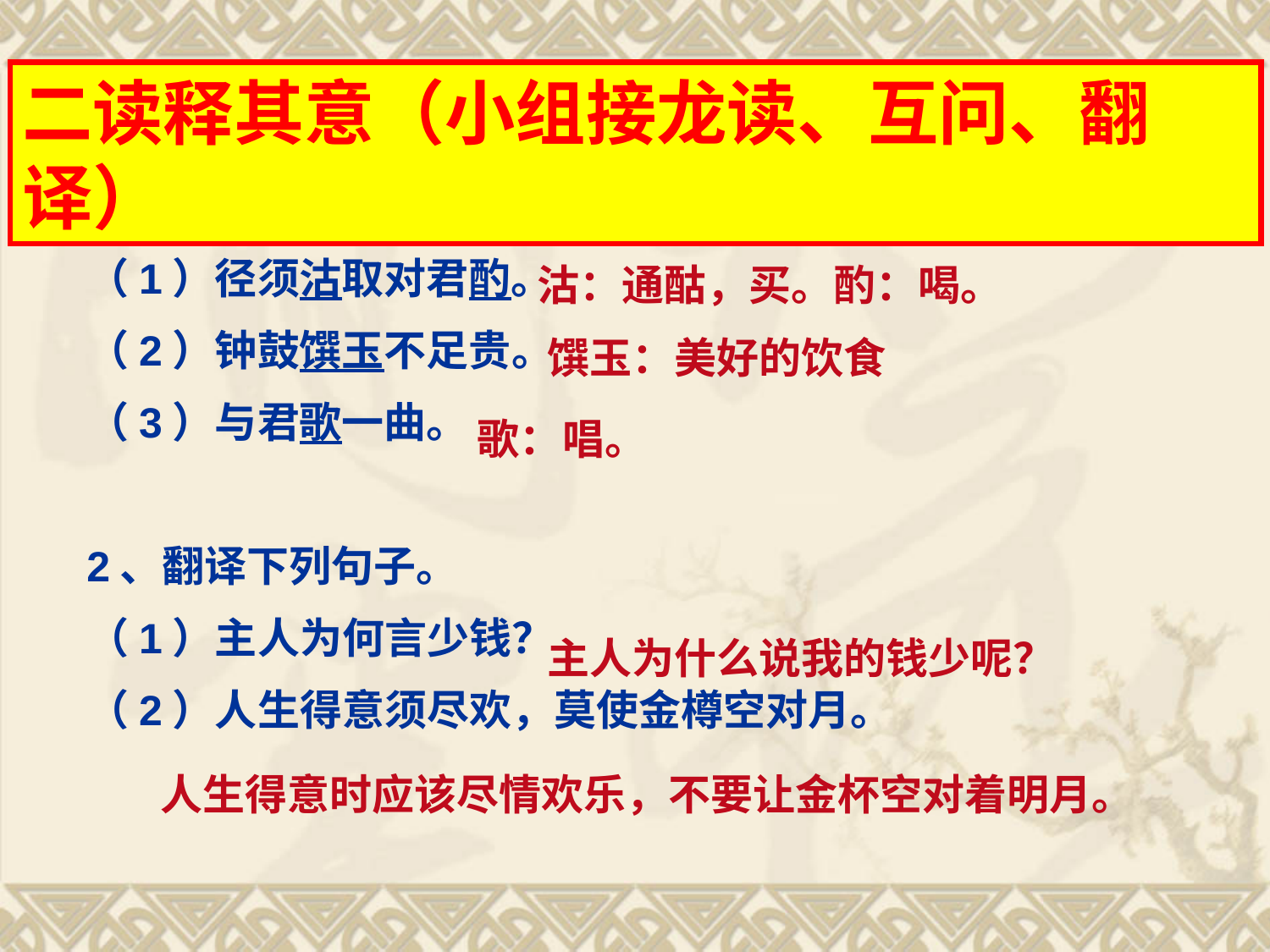

二读释其意（小组接龙读、互问、翻译）
1、解释下列加线字词。
（1）径须沽取对君酌。
（2）钟鼓馔玉不足贵。
（3）与君歌一曲。

2、翻译下列句子。
（1）主人为何言少钱？
（2）人生得意须尽欢，莫使金樽空对月。

沽：通酤，买。酌：喝。
馔玉：美好的饮食
歌：唱。

主人为什么说我的钱少呢？
人生得意时应该尽情欢乐，不要让金杯空对着明月。